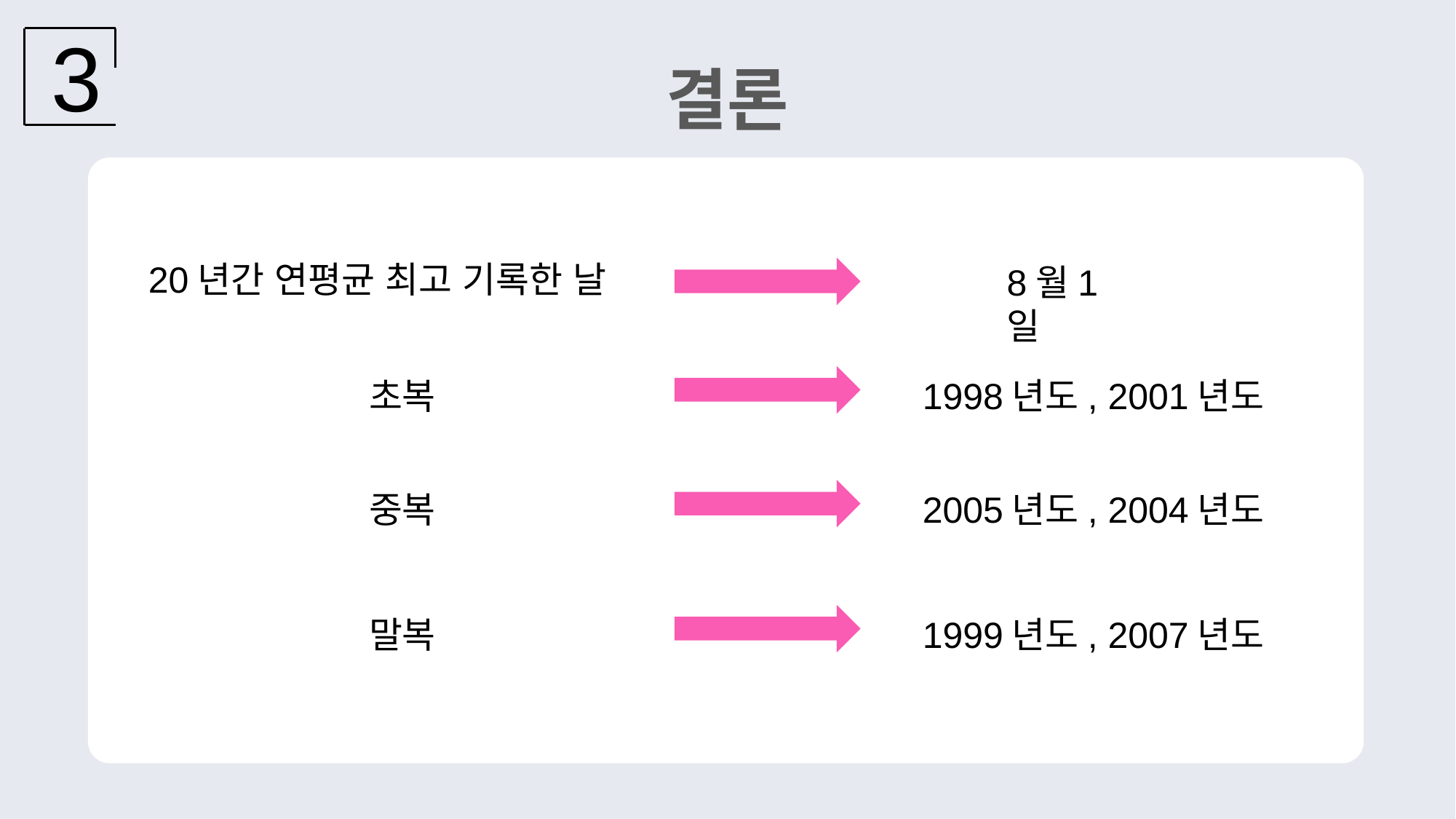

결론
3

20년간 연평균 최고 기록한 날
8월1일

초복

1998년도, 2001년도
중복

2005년도, 2004년도
말복

1999년도, 2007년도